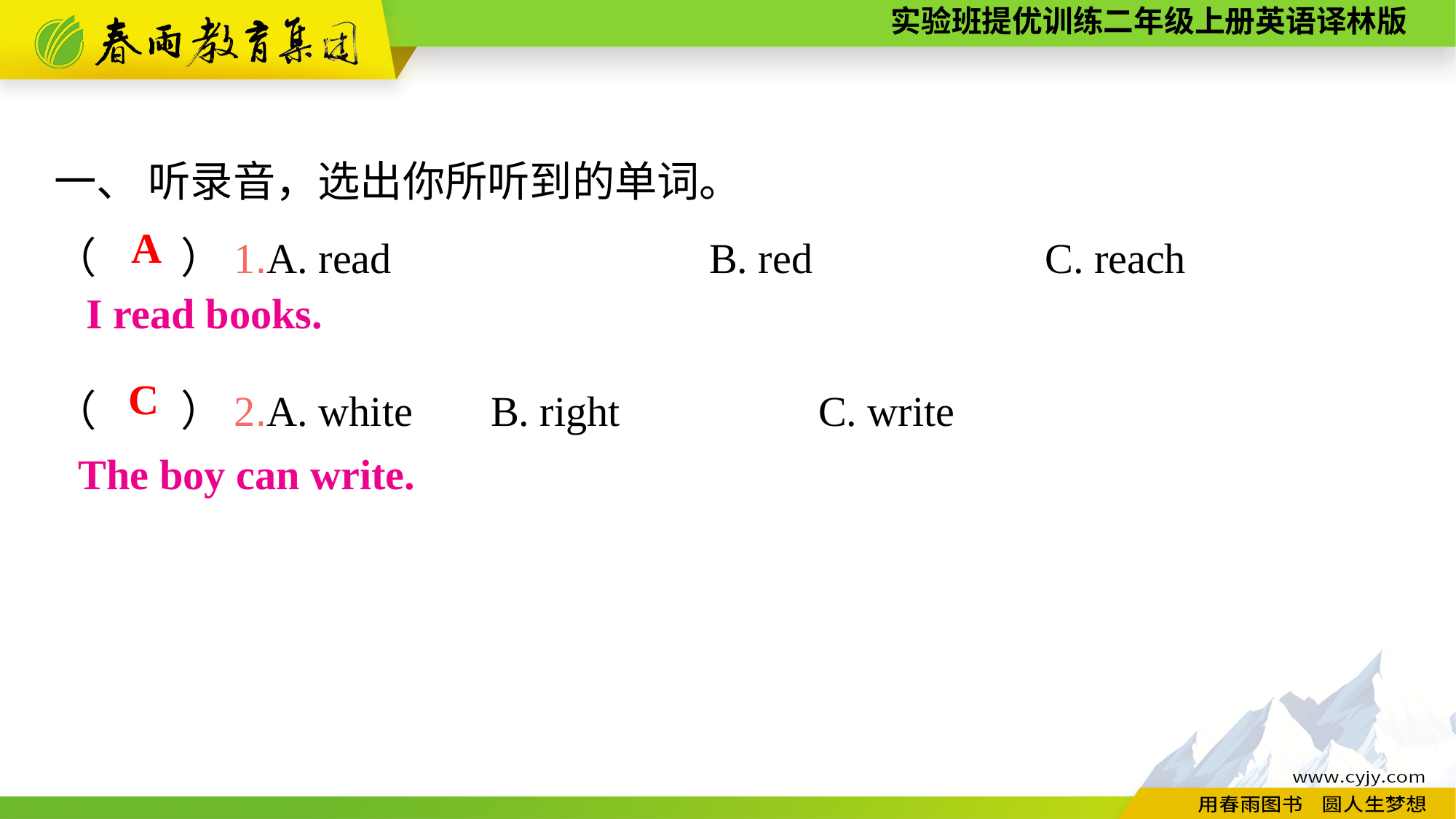

一、 听录音，选出你所听到的单词。
（　　）1.A. read　　　　　	B. red　　　　　C. reach

（　　）2.A. white	B. right		C. write
A
I read books.
C
The boy can write.